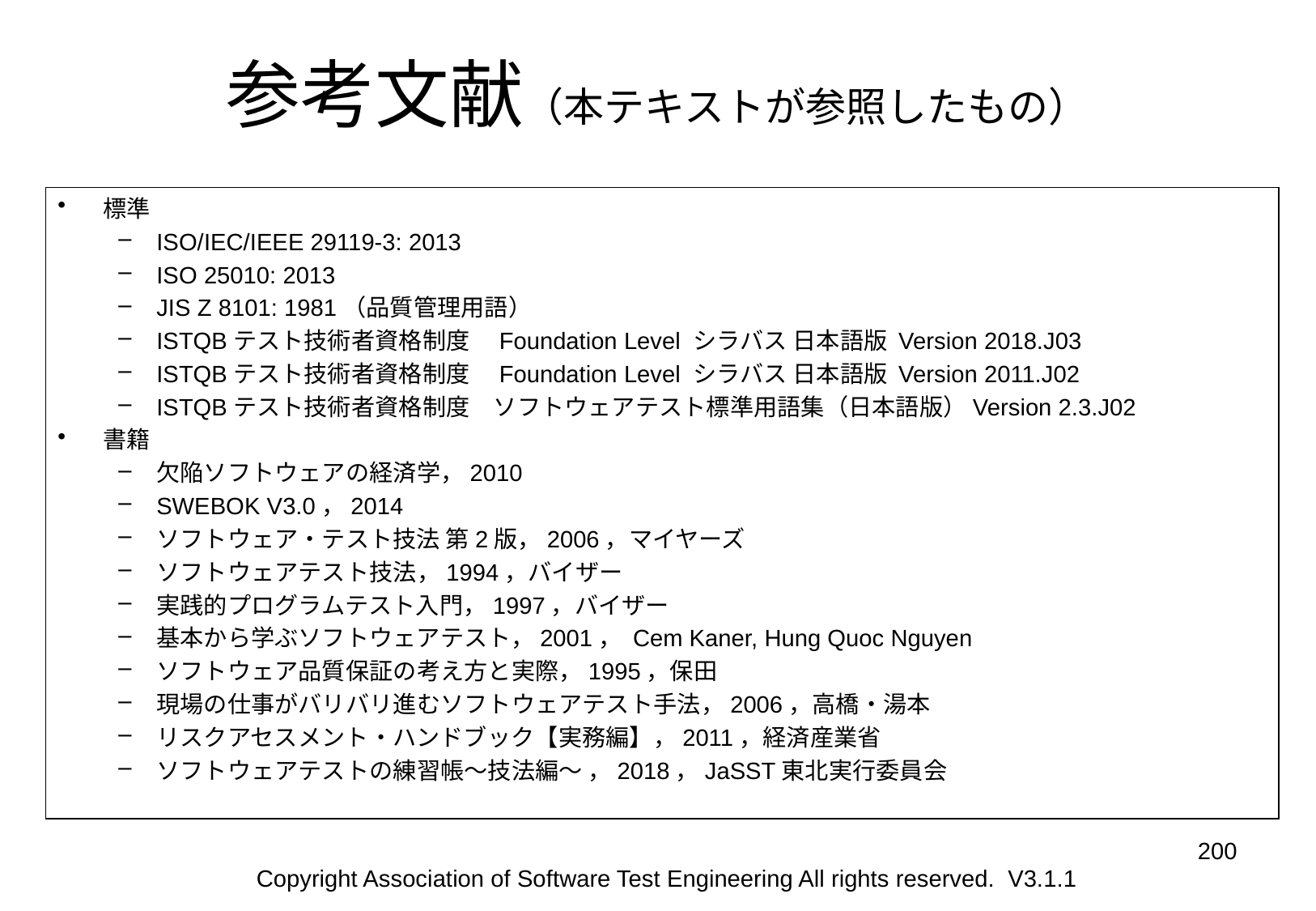

# 参考文献（本テキストが参照したもの）
標準
ISO/IEC/IEEE 29119-3: 2013
ISO 25010: 2013
JIS Z 8101: 1981（品質管理用語）
ISTQBテスト技術者資格制度　Foundation Level シラバス 日本語版 Version 2018.J03
ISTQBテスト技術者資格制度　Foundation Level シラバス 日本語版 Version 2011.J02
ISTQBテスト技術者資格制度　ソフトウェアテスト標準用語集（日本語版）Version 2.3.J02
書籍
欠陥ソフトウェアの経済学，2010
SWEBOK V3.0，2014
ソフトウェア・テスト技法 第2版，2006，マイヤーズ
ソフトウェアテスト技法，1994，バイザー
実践的プログラムテスト入門，1997，バイザー
基本から学ぶソフトウェアテスト，2001， Cem Kaner, Hung Quoc Nguyen
ソフトウェア品質保証の考え方と実際，1995，保田
現場の仕事がバリバリ進むソフトウェアテスト手法，2006，高橋・湯本
リスクアセスメント・ハンドブック【実務編】，2011，経済産業省
ソフトウェアテストの練習帳～技法編～ ，2018，JaSST東北実行委員会
200
Copyright Association of Software Test Engineering All rights reserved.  V3.1.1